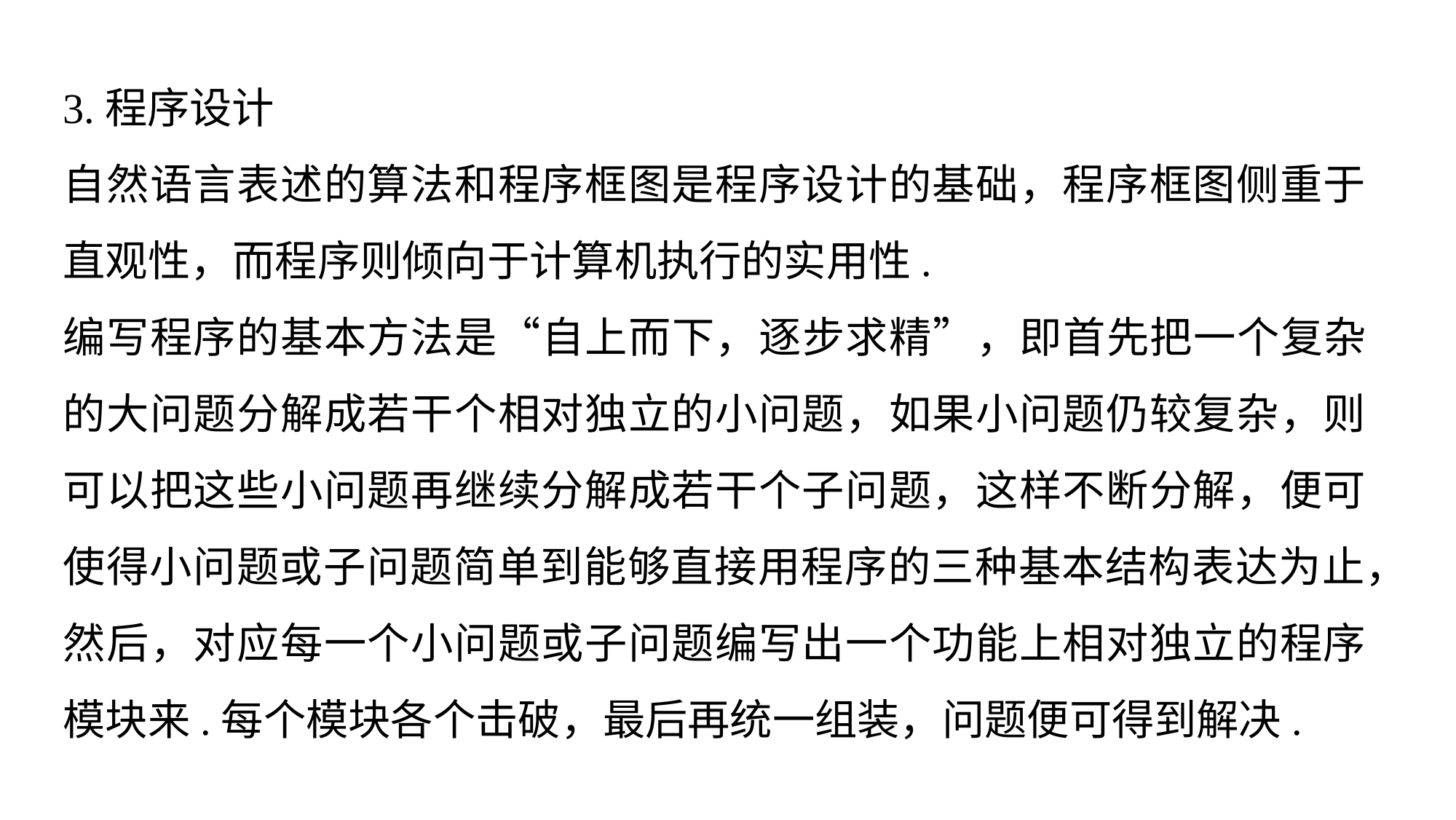

3.程序设计
自然语言表述的算法和程序框图是程序设计的基础，程序框图侧重于直观性，而程序则倾向于计算机执行的实用性.
编写程序的基本方法是“自上而下，逐步求精”，即首先把一个复杂的大问题分解成若干个相对独立的小问题，如果小问题仍较复杂，则可以把这些小问题再继续分解成若干个子问题，这样不断分解，便可使得小问题或子问题简单到能够直接用程序的三种基本结构表达为止，然后，对应每一个小问题或子问题编写出一个功能上相对独立的程序模块来.每个模块各个击破，最后再统一组装，问题便可得到解决.